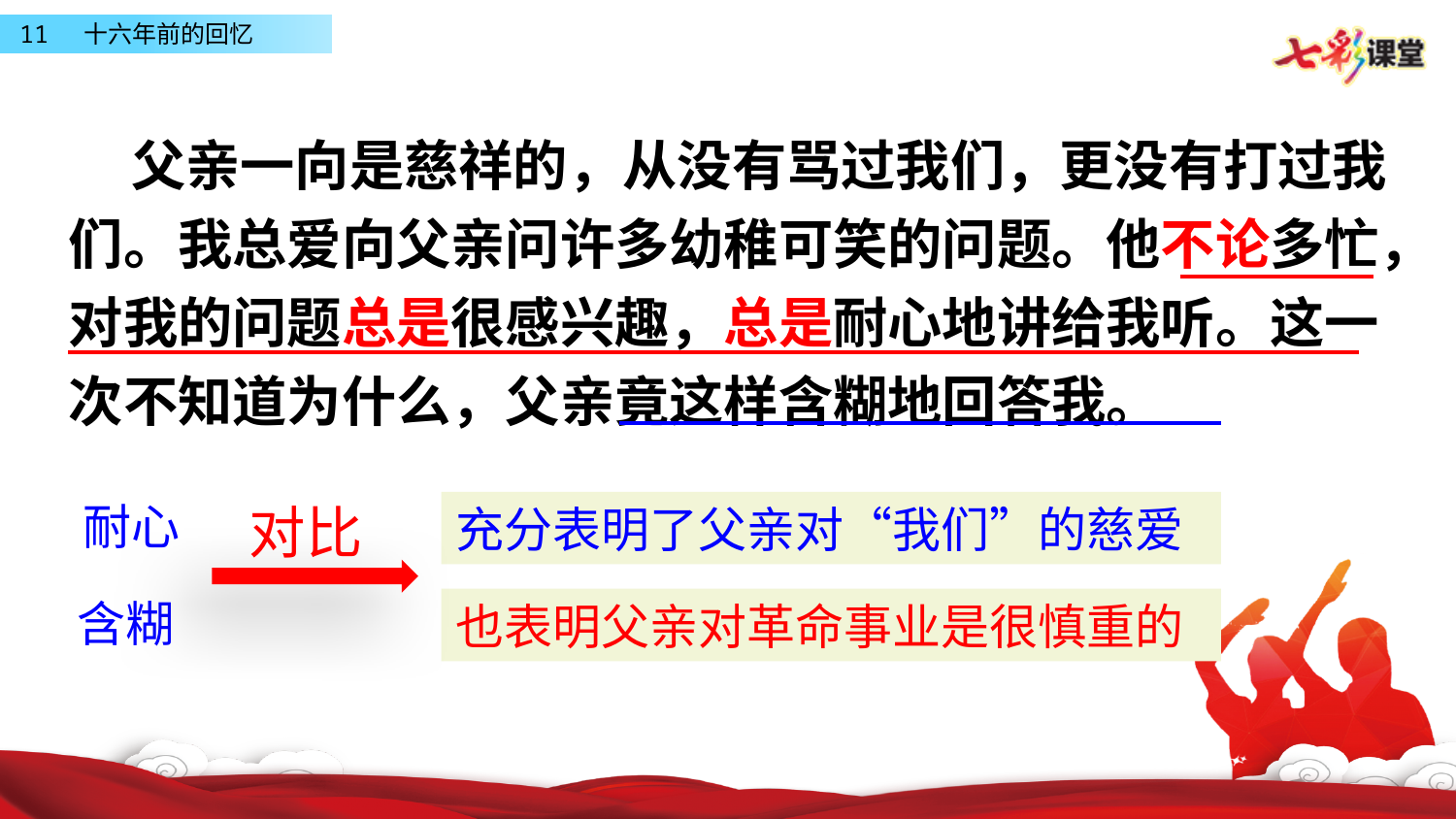

父亲一向是慈祥的，从没有骂过我们，更没有打过我们。我总爱向父亲问许多幼稚可笑的问题。他不论多忙，对我的问题总是很感兴趣，总是耐心地讲给我听。这一次不知道为什么，父亲竟这样含糊地回答我。
耐心
对比
充分表明了父亲对“我们”的慈爱

含糊
也表明父亲对革命事业是很慎重的